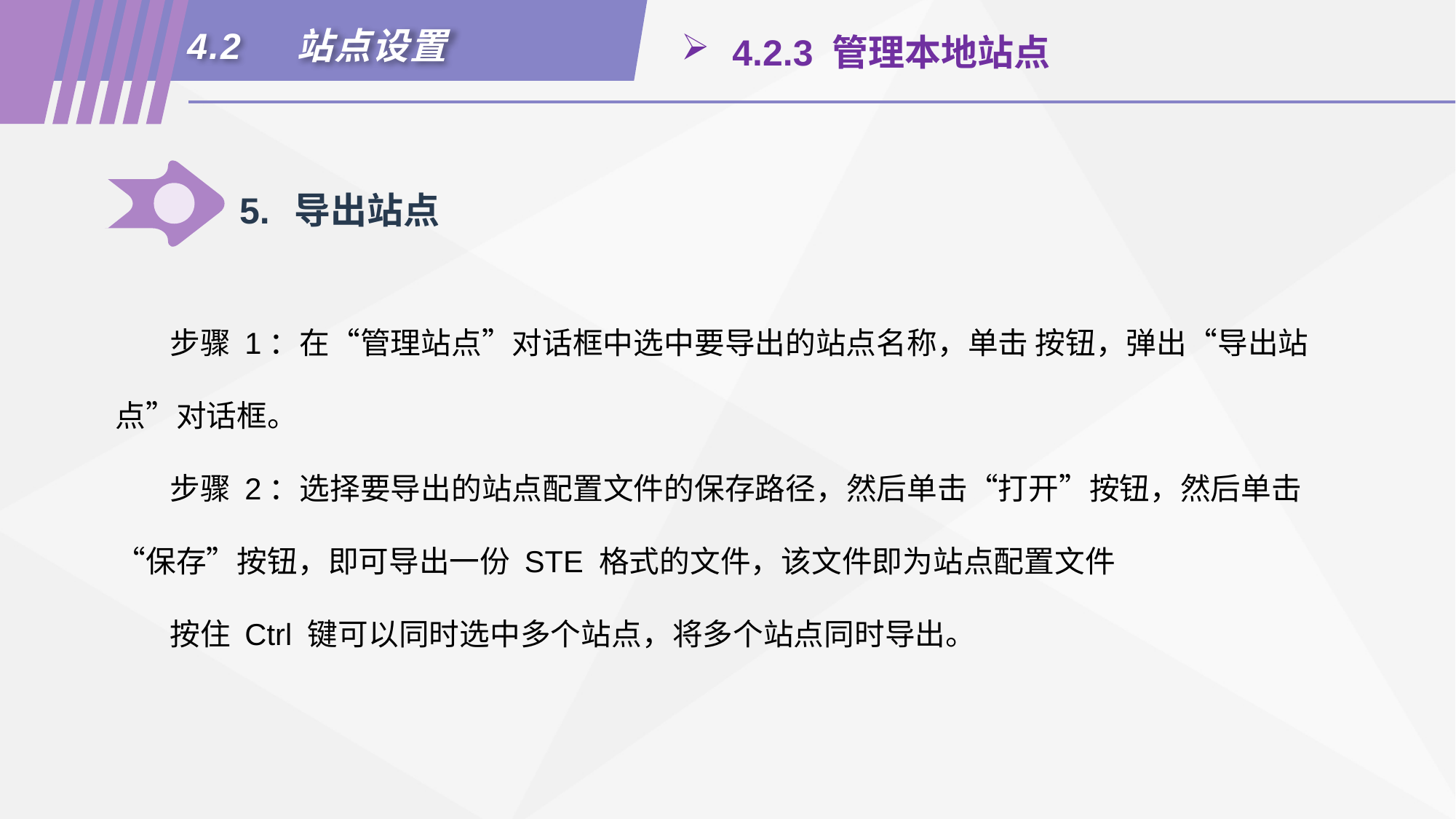

4.2	站点设置
 4.2.3 管理本地站点

5.	导出站点
步骤 1：在“管理站点”对话框中选中要导出的站点名称，单击 按钮，弹出“导出站点”对话框。
步骤 2：选择要导出的站点配置文件的保存路径，然后单击“打开”按钮，然后单击“保存”按钮，即可导出一份 STE 格式的文件，该文件即为站点配置文件
按住 Ctrl 键可以同时选中多个站点，将多个站点同时导出。